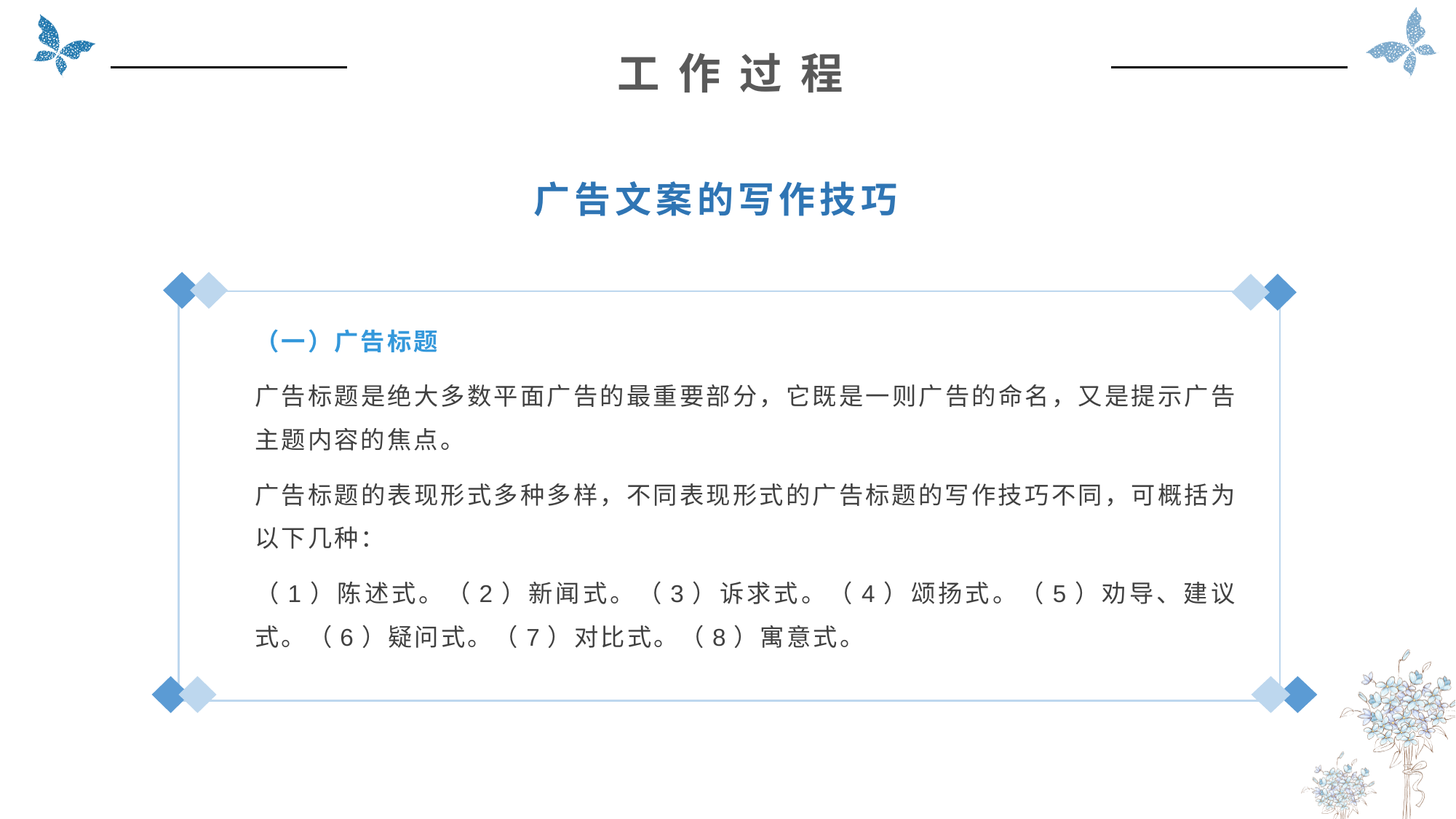

工 作 过 程
广告文案的写作技巧

（一）广告标题
广告标题是绝大多数平面广告的最重要部分，它既是一则广告的命名，又是提示广告主题内容的焦点。
广告标题的表现形式多种多样，不同表现形式的广告标题的写作技巧不同，可概括为以下几种：
（1）陈述式。（2）新闻式。（3）诉求式。（4）颂扬式。（5）劝导、建议式。（6）疑问式。（7）对比式。（8）寓意式。